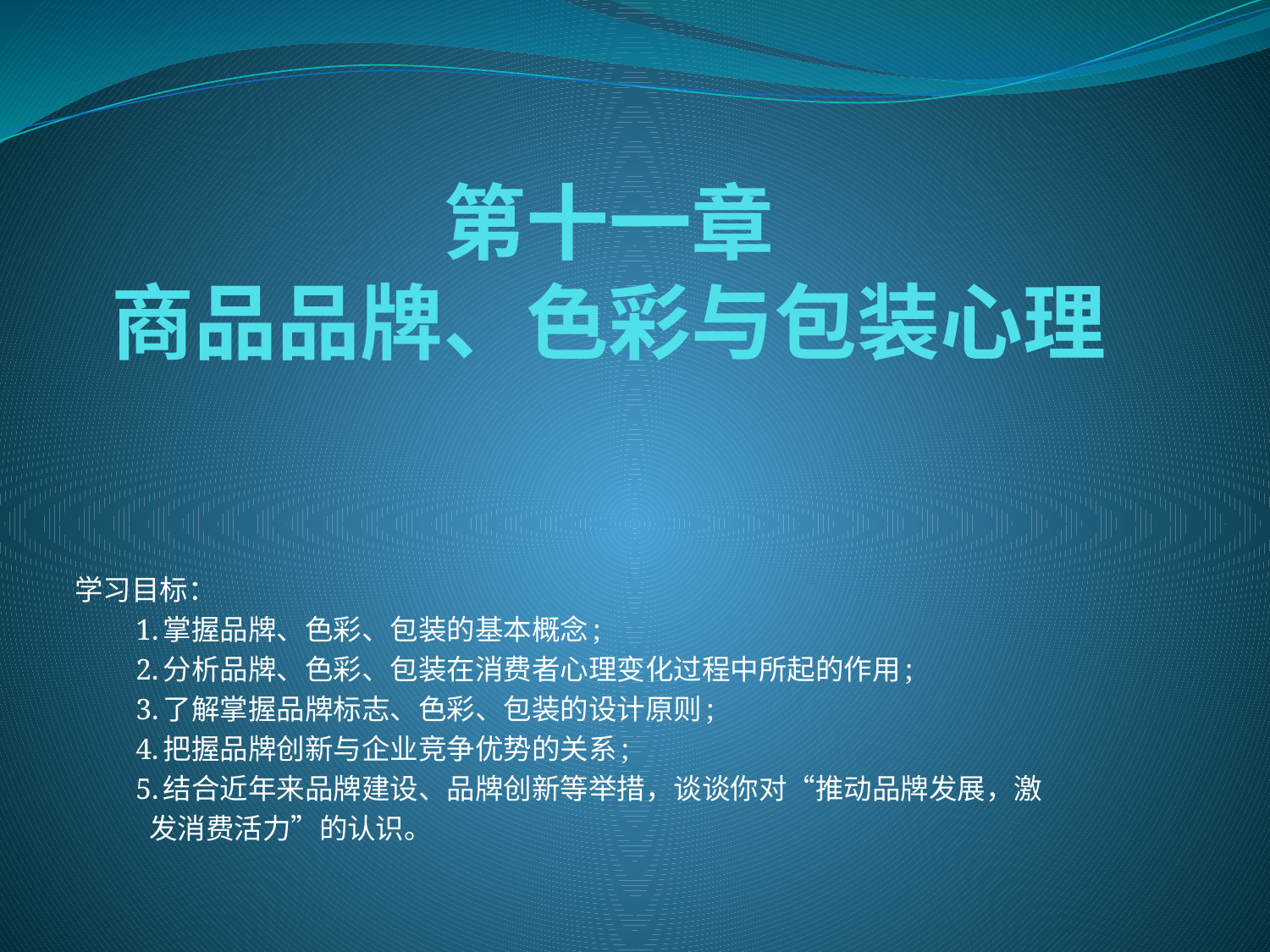

# 第十一章 商品品牌、色彩与包装心理
学习目标：
　　1.掌握品牌、色彩、包装的基本概念;
　　2.分析品牌、色彩、包装在消费者心理变化过程中所起的作用;
　　3.了解掌握品牌标志、色彩、包装的设计原则;
　　4.把握品牌创新与企业竞争优势的关系;
　　5.结合近年来品牌建设、品牌创新等举措，谈谈你对“推动品牌发展，激
           发消费活力”的认识。